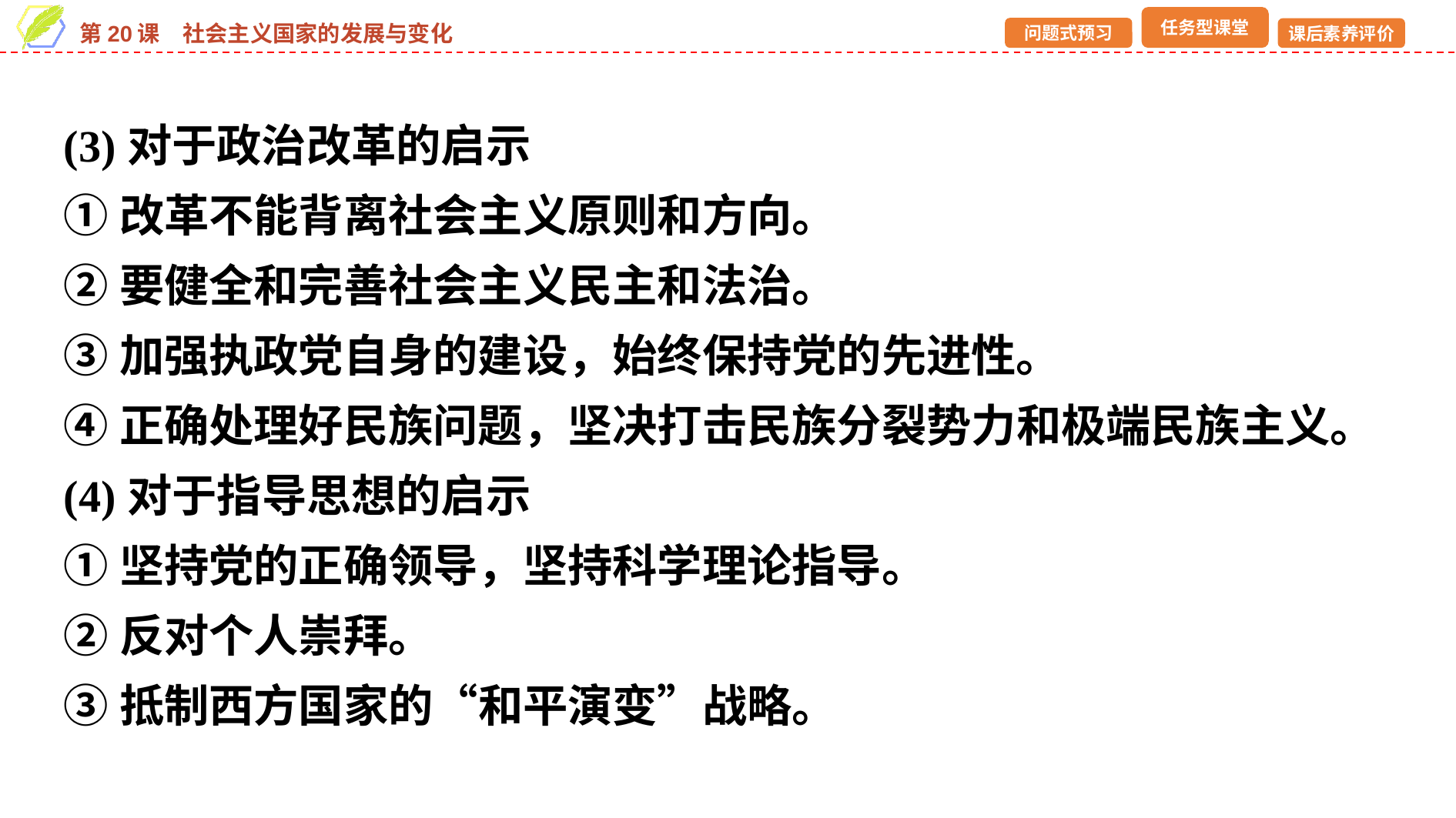

(3)对于政治改革的启示
①改革不能背离社会主义原则和方向。
②要健全和完善社会主义民主和法治。
③加强执政党自身的建设，始终保持党的先进性。
④正确处理好民族问题，坚决打击民族分裂势力和极端民族主义。
(4)对于指导思想的启示
①坚持党的正确领导，坚持科学理论指导。
②反对个人崇拜。
③抵制西方国家的“和平演变”战略。